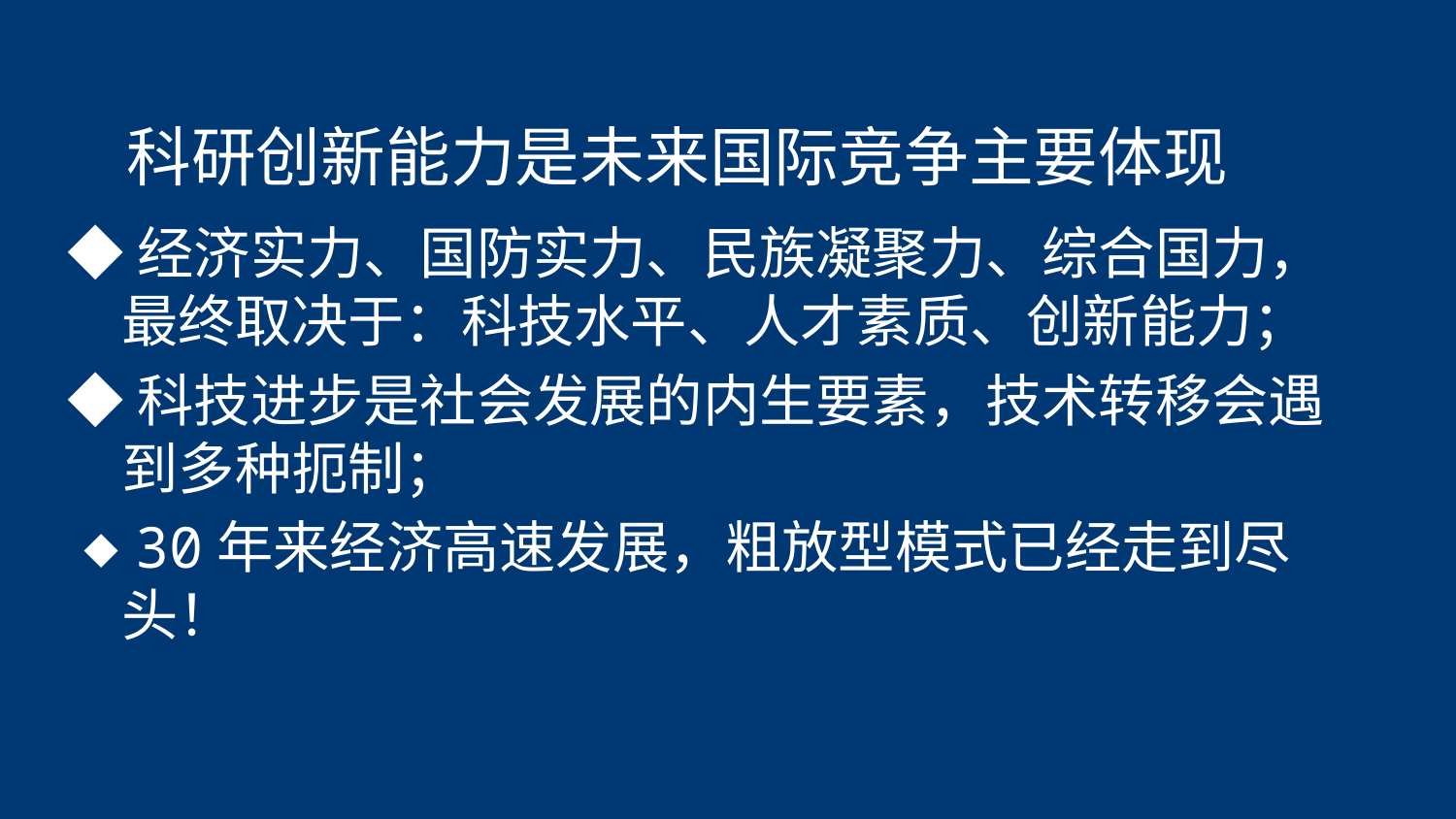

科研创新能力是未来国际竞争主要体现
◆经济实力、国防实力、民族凝聚力、综合国力，最终取决于：科技水平、人才素质、创新能力；
◆科技进步是社会发展的内生要素，技术转移会遇到多种扼制；
◆30年来经济高速发展，粗放型模式已经走到尽头！